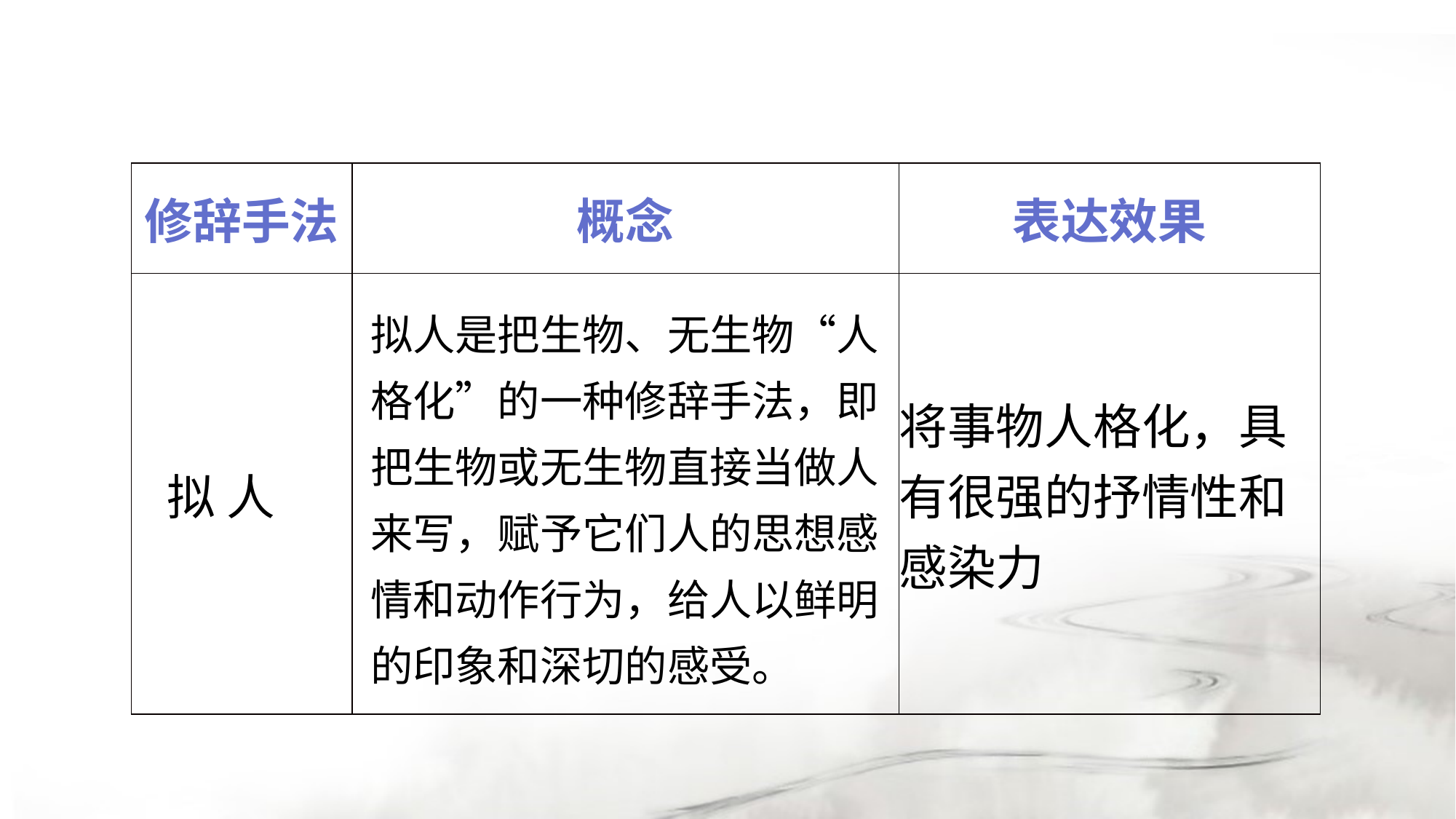

| 修辞手法 | 概念 | 表达效果 |
| --- | --- | --- |
| 拟 人 |  | 将事物人格化，具有很强的抒情性和感染力 |
拟人是把生物、无生物“人格化”的一种修辞手法，即把生物或无生物直接当做人来写，赋予它们人的思想感情和动作行为，给人以鲜明的印象和深切的感受。